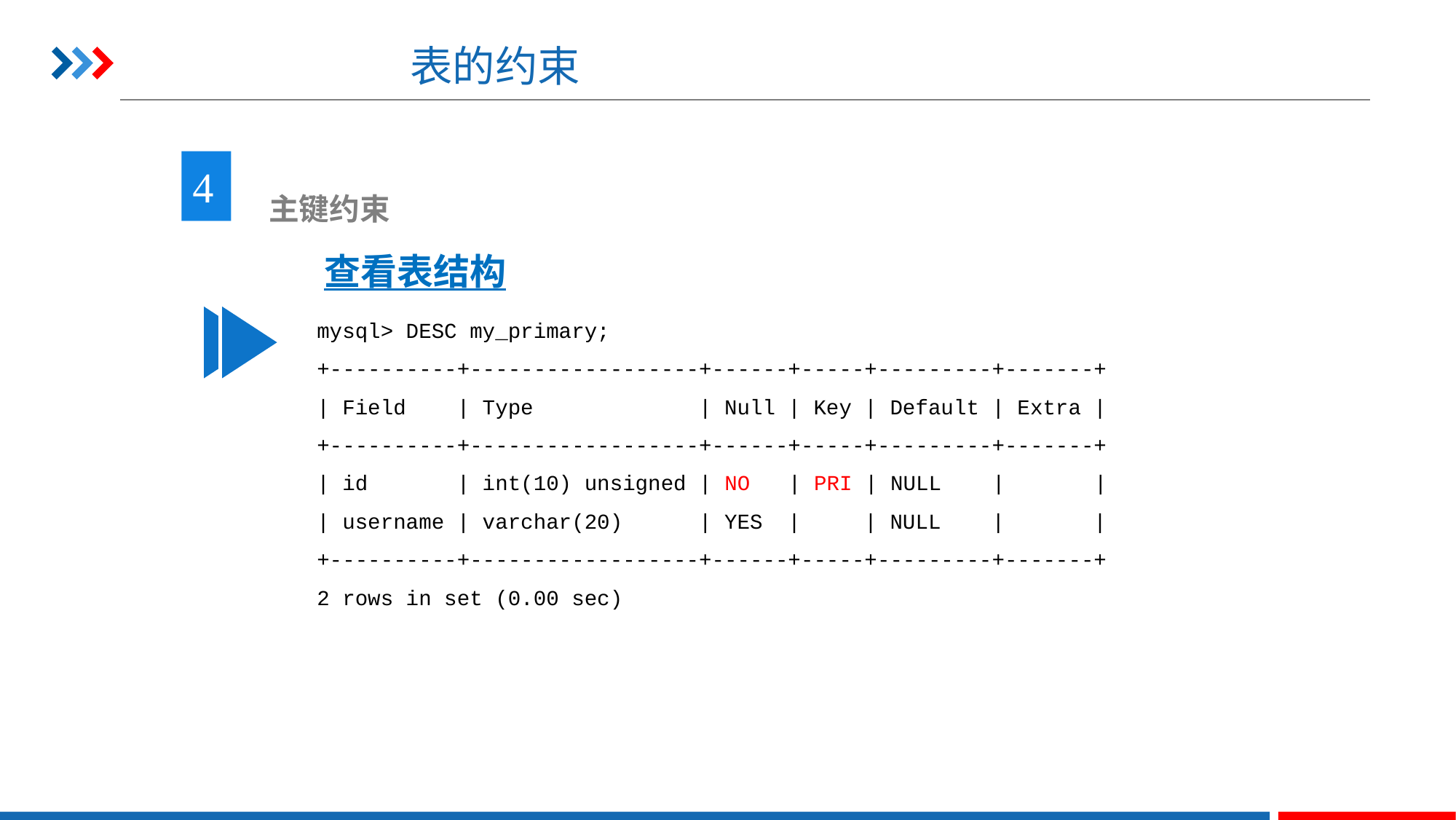

# 表的约束

4
  主键约束
查看表结构
mysql> DESC my_primary;
+----------+------------------+------+-----+---------+-------+
| Field    | Type             | Null | Key | Default | Extra |
+----------+------------------+------+-----+---------+-------+
| id       | int(10) unsigned | NO   | PRI | NULL    |       |
| username | varchar(20)      | YES  |     | NULL    |       |
+----------+------------------+------+-----+---------+-------+
2 rows in set (0.00 sec)